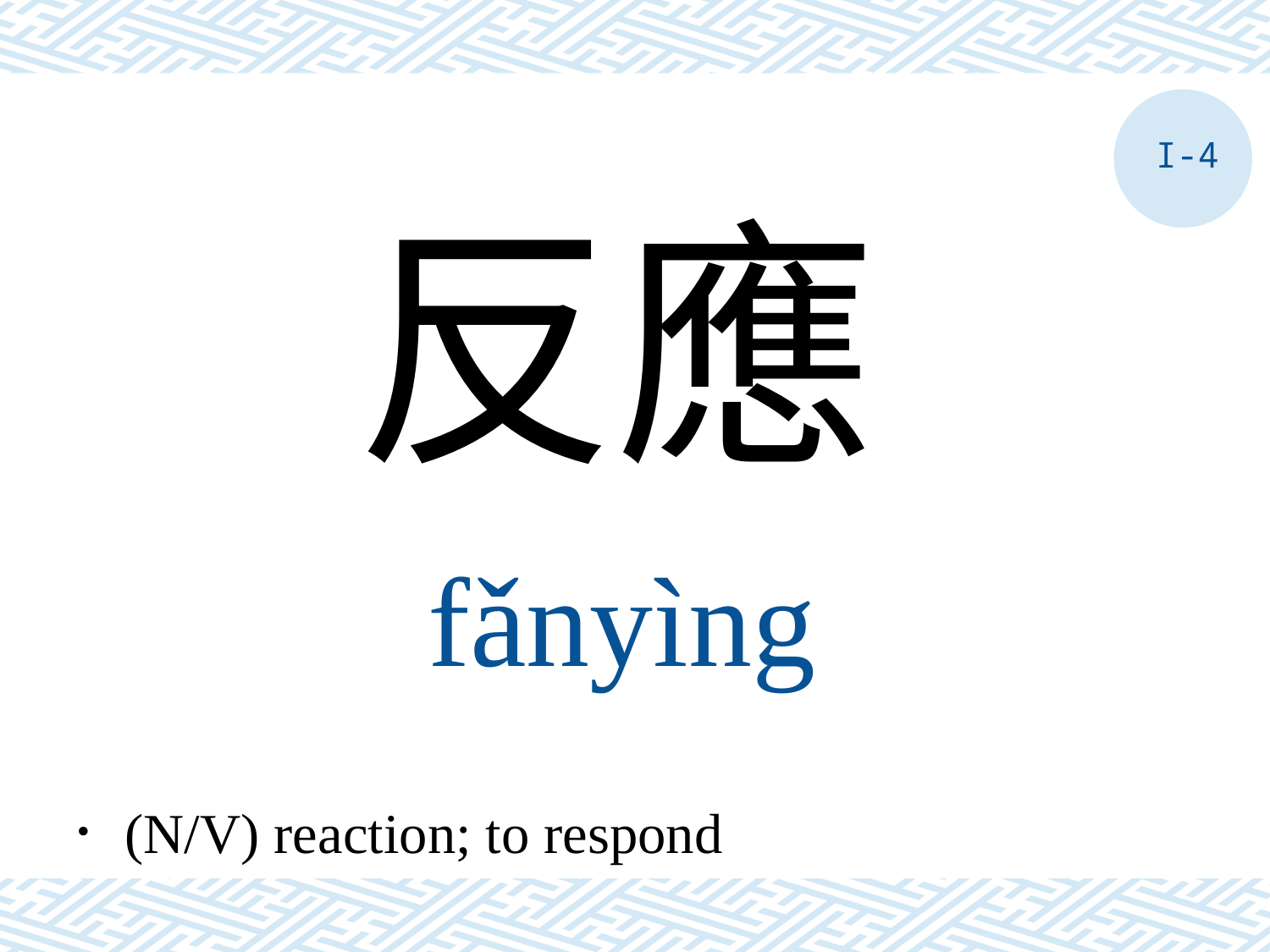

I-4

反應
fǎnyìng
．(N/V) reaction; to respond